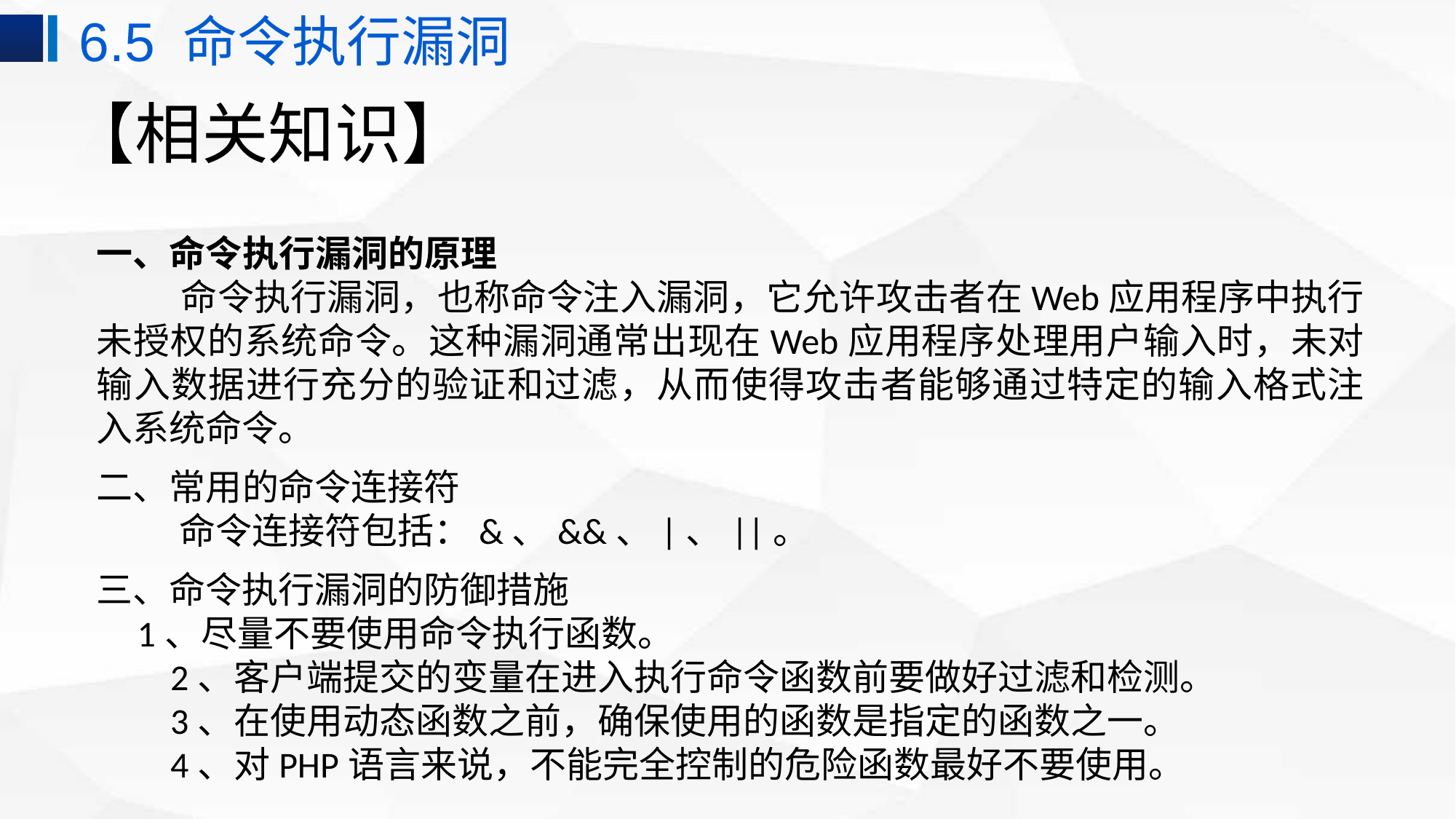

6.5 命令执行漏洞

# 【相关知识】
一、命令执行漏洞的原理
         命令执行漏洞，也称命令注入漏洞，它允许攻击者在Web应用程序中执行未授权的系统命令。这种漏洞通常出现在Web应用程序处理用户输入时，未对输入数据进行充分的验证和过滤，从而使得攻击者能够通过特定的输入格式注入系统命令。
二、常用的命令连接符
         命令连接符包括：&、&&、|、||。
三、命令执行漏洞的防御措施
    1、尽量不要使用命令执行函数。
         2、客户端提交的变量在进入执行命令函数前要做好过滤和检测。
         3、在使用动态函数之前，确保使用的函数是指定的函数之一。
         4、对PHP语言来说，不能完全控制的危险函数最好不要使用。